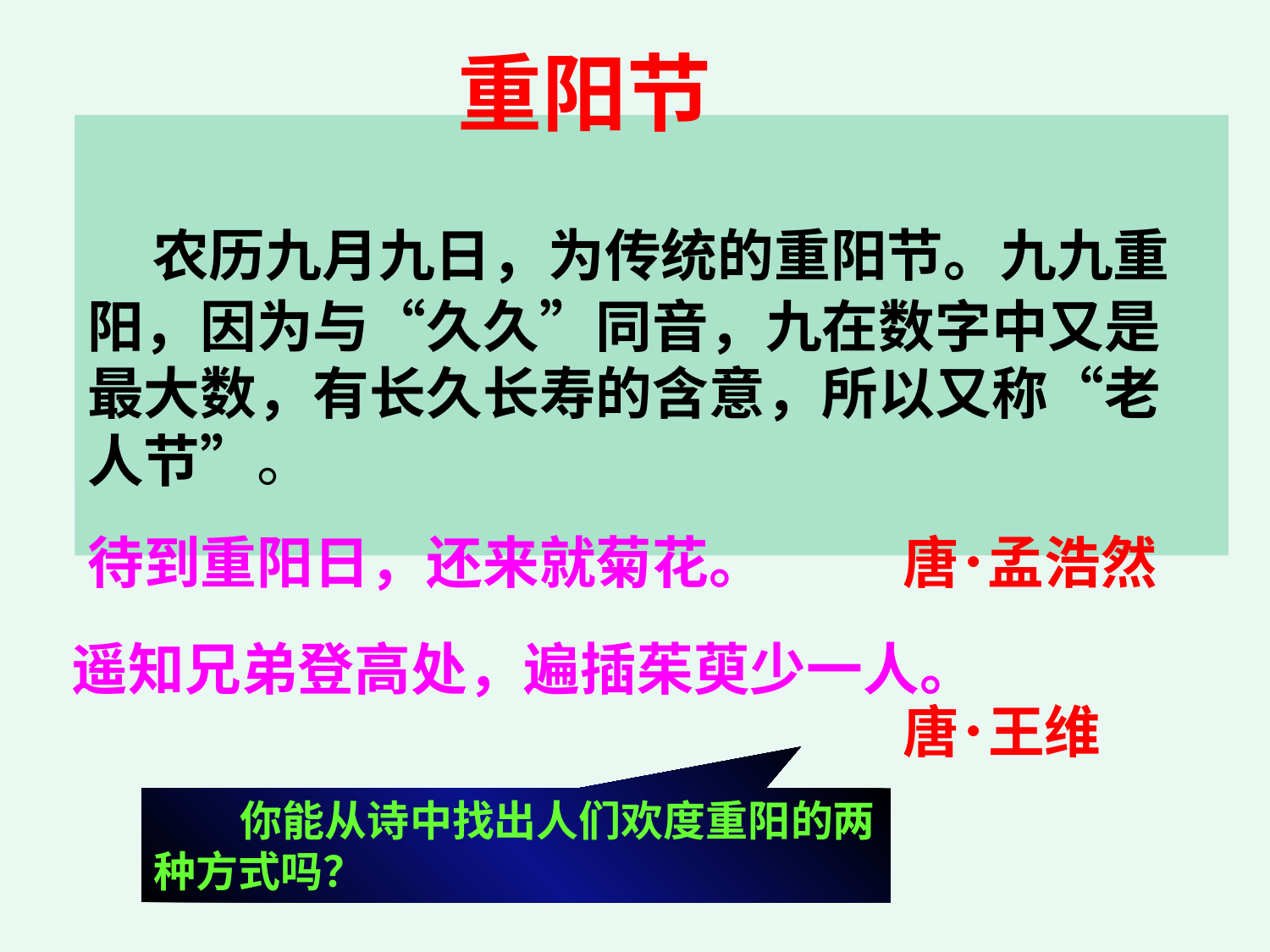

重阳节

   农历九月九日，为传统的重阳节。九九重阳，因为与“久久”同音，九在数字中又是最大数，有长久长寿的含意，所以又称“老人节”。

唐･孟浩然
待到重阳日，还来就菊花。
遥知兄弟登高处，遍插茱萸少一人。
唐･王维
        你能从诗中找出人们欢度重阳的两种方式吗？